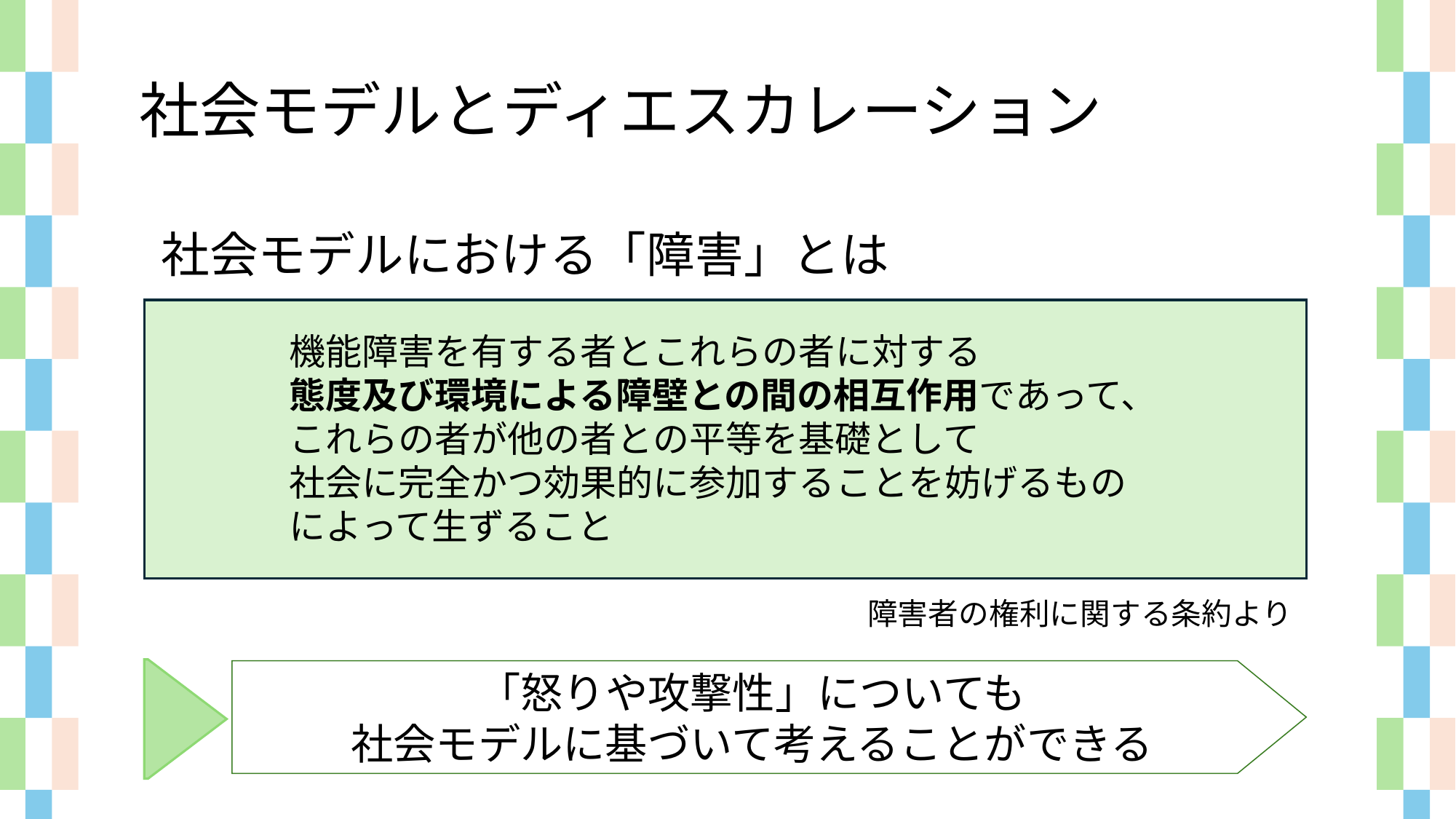

社会モデルとディエスカレーション
社会モデルにおける「障害」とは

機能障害を有する者とこれらの者に対する
態度及び環境による障壁との間の相互作用であって、
これらの者が他の者との平等を基礎として
社会に完全かつ効果的に参加することを妨げるもの
によって生ずること
障害者の権利に関する条約より

「怒りや攻撃性」についても
社会モデルに基づいて考えることができる